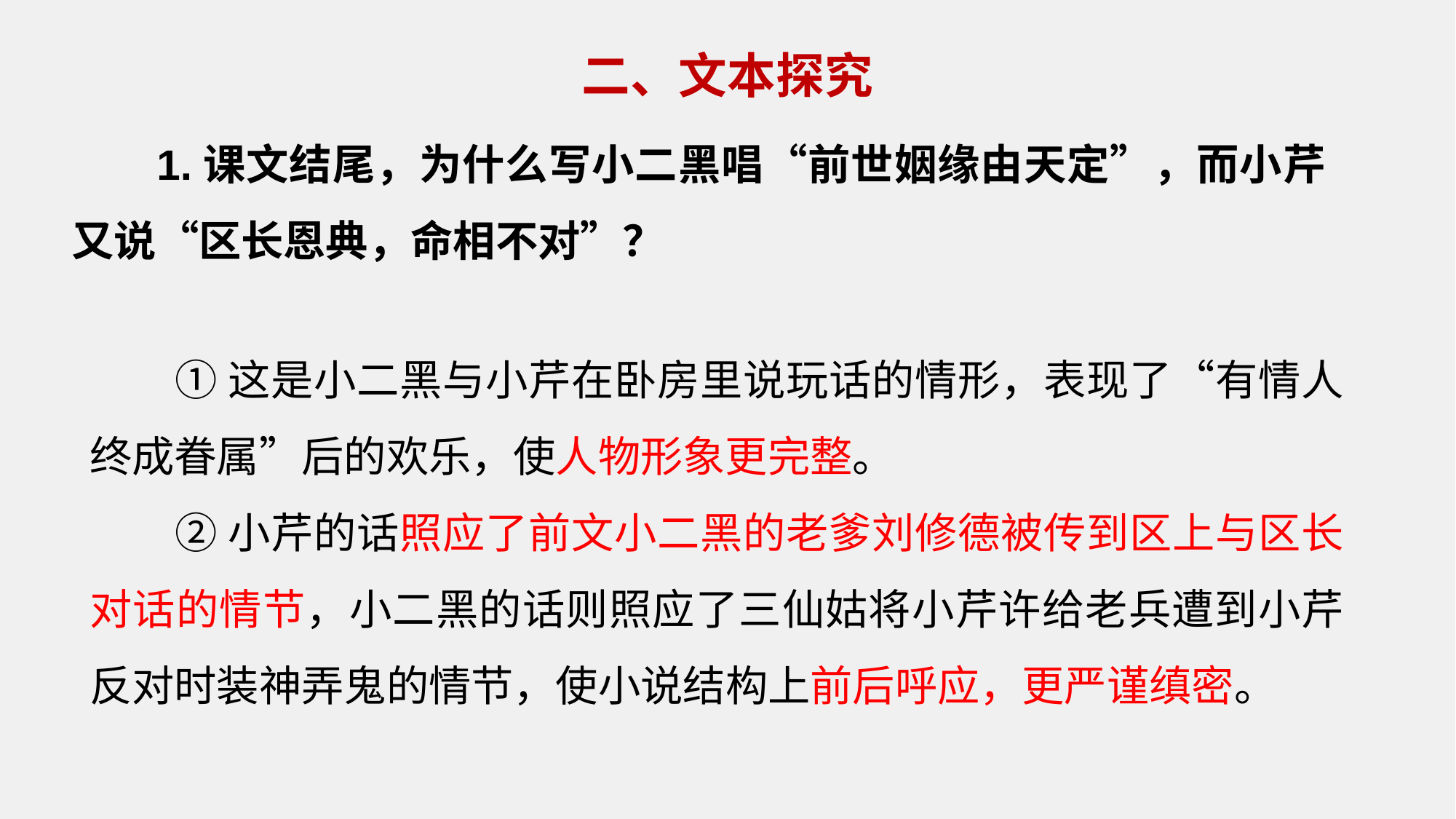

二、文本探究
1.课文结尾，为什么写小二黑唱“前世姻缘由天定”，而小芹又说“区长恩典，命相不对”？
①这是小二黑与小芹在卧房里说玩话的情形，表现了“有情人终成眷属”后的欢乐，使人物形象更完整。
②小芹的话照应了前文小二黑的老爹刘修德被传到区上与区长对话的情节，小二黑的话则照应了三仙姑将小芹许给老兵遭到小芹反对时装神弄鬼的情节，使小说结构上前后呼应，更严谨缜密。